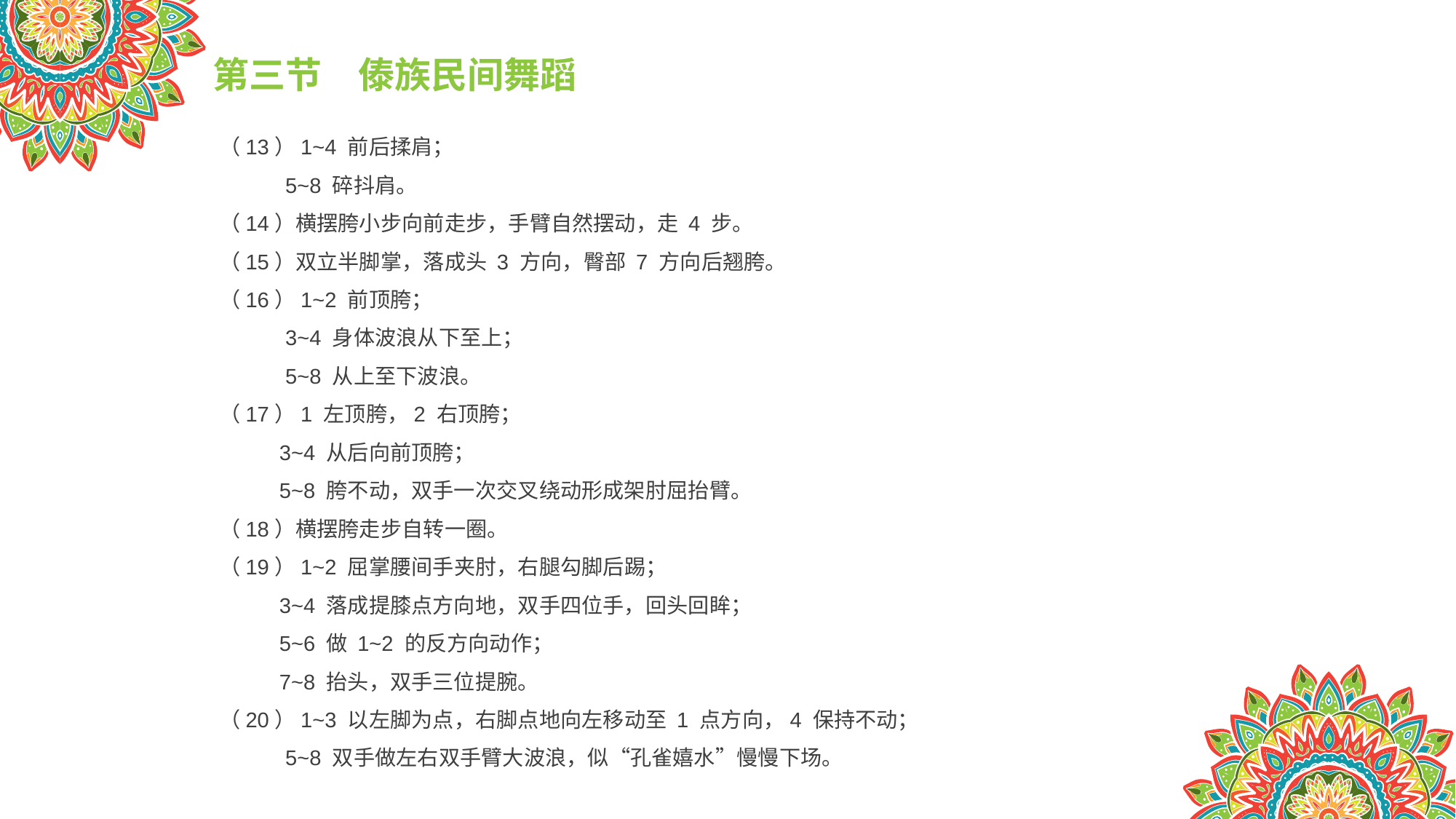

第三节　傣族民间舞蹈
（13）1~4 前后揉肩；
           5~8 碎抖肩。
（14）横摆胯小步向前走步，手臂自然摆动，走 4 步。
（15）双立半脚掌，落成头 3 方向，臀部 7 方向后翘胯。
（16）1~2 前顶胯；
           3~4 身体波浪从下至上；
           5~8 从上至下波浪。
（17）1 左顶胯，2 右顶胯；
          3~4 从后向前顶胯；
          5~8 胯不动，双手一次交叉绕动形成架肘屈抬臂。
（18）横摆胯走步自转一圈。
（19）1~2 屈掌腰间手夹肘，右腿勾脚后踢；
          3~4 落成提膝点方向地，双手四位手，回头回眸；
          5~6 做 1~2 的反方向动作；
          7~8 抬头，双手三位提腕。
（20）1~3 以左脚为点，右脚点地向左移动至 1 点方向，4 保持不动；
           5~8 双手做左右双手臂大波浪，似“孔雀嬉水”慢慢下场。